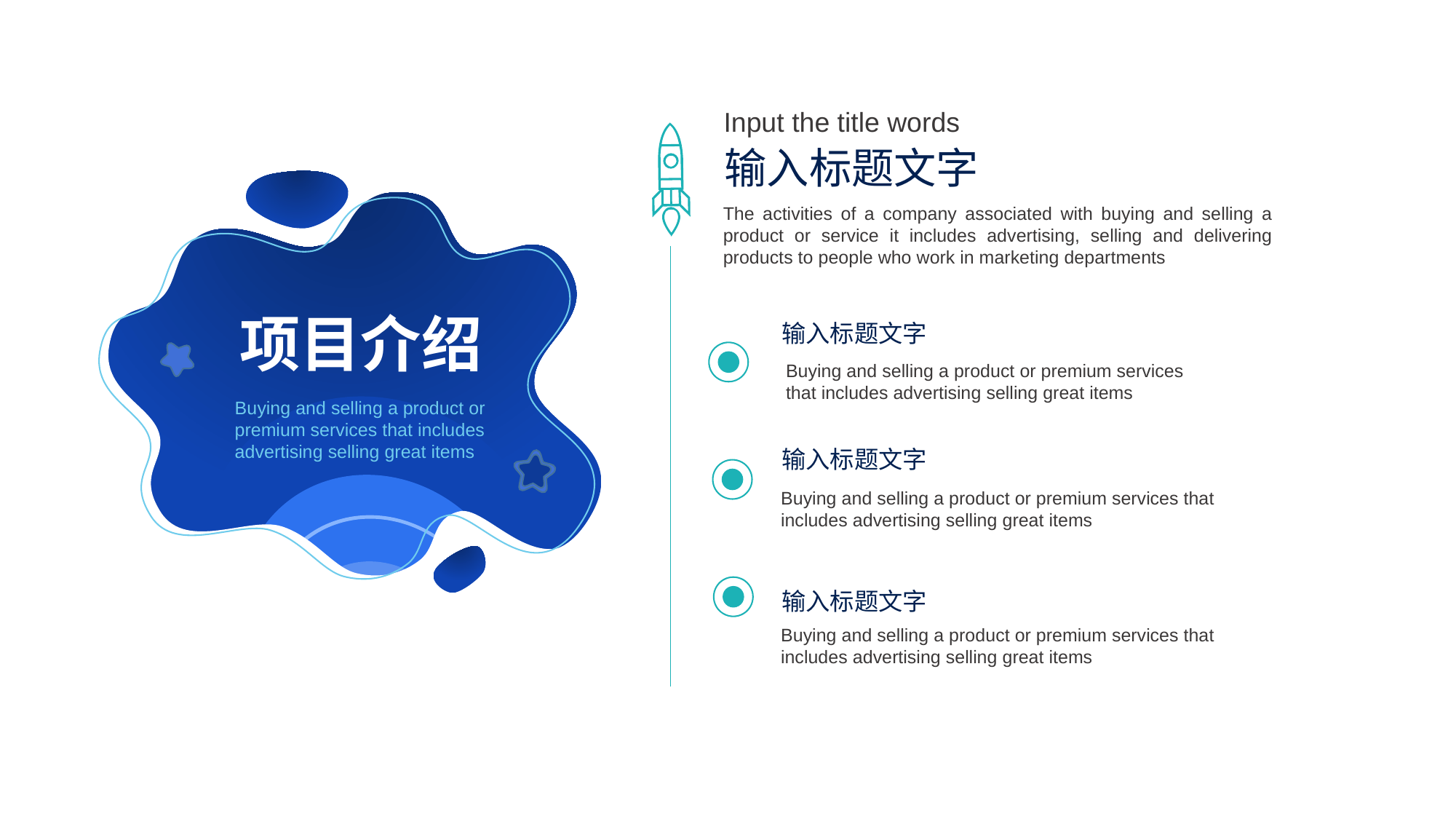

Input the title words

输入标题文字

The activities of a company associated with buying and selling a product or service it includes advertising, selling and delivering products to people who work in marketing departments
输入标题文字
项目介绍

Buying and selling a product or premium services that includes advertising selling great items
Buying and selling a product or premium services that includes advertising selling great items
输入标题文字

Buying and selling a product or premium services that includes advertising selling great items

输入标题文字
Buying and selling a product or premium services that includes advertising selling great items